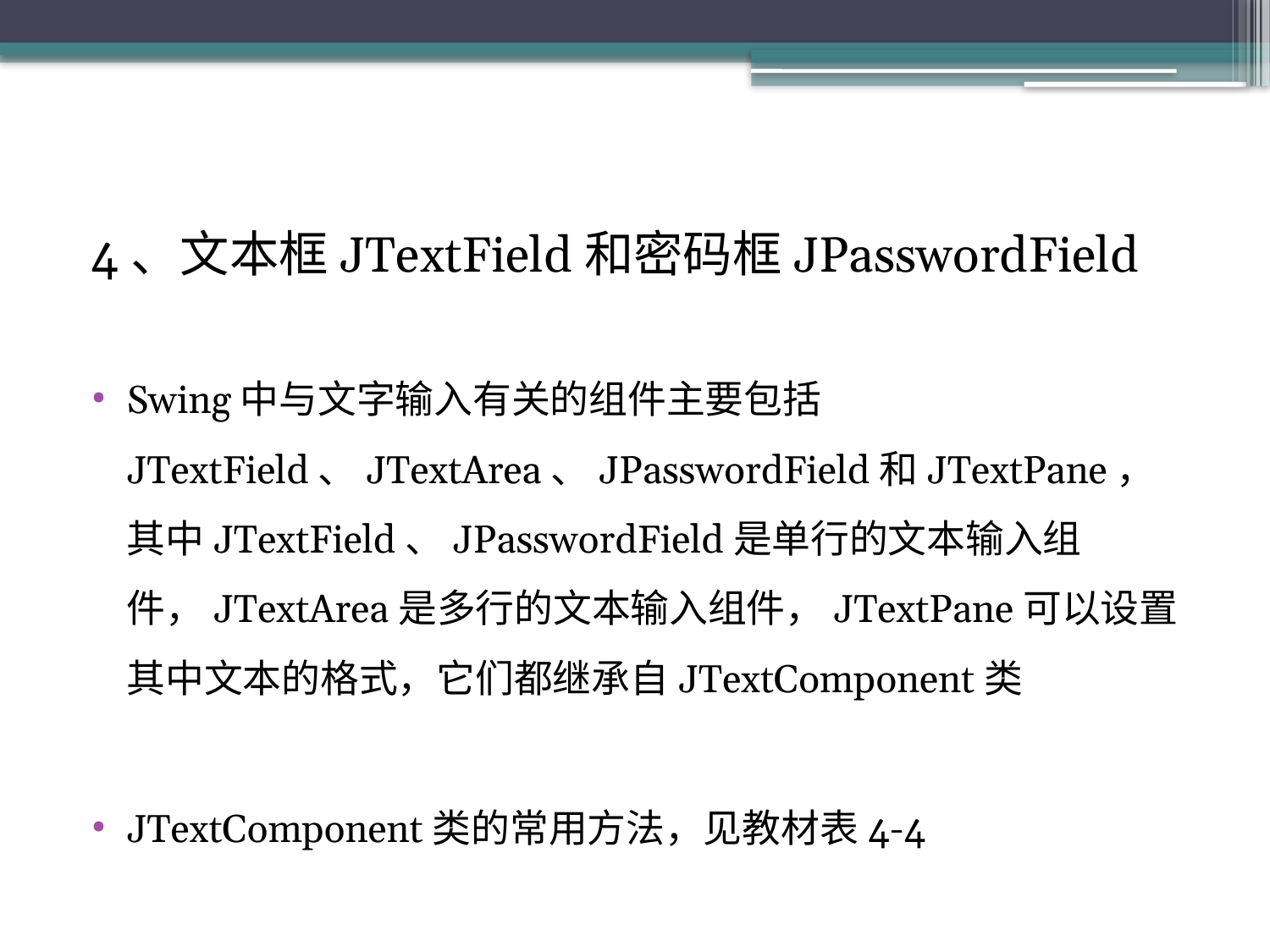

#
4、文本框JTextField和密码框JPasswordField

Swing中与文字输入有关的组件主要包括JTextField、JTextArea、JPasswordField和JTextPane，其中JTextField、JPasswordField是单行的文本输入组件，JTextArea是多行的文本输入组件，JTextPane可以设置其中文本的格式，它们都继承自JTextComponent类

JTextComponent类的常用方法，见教材表4-4